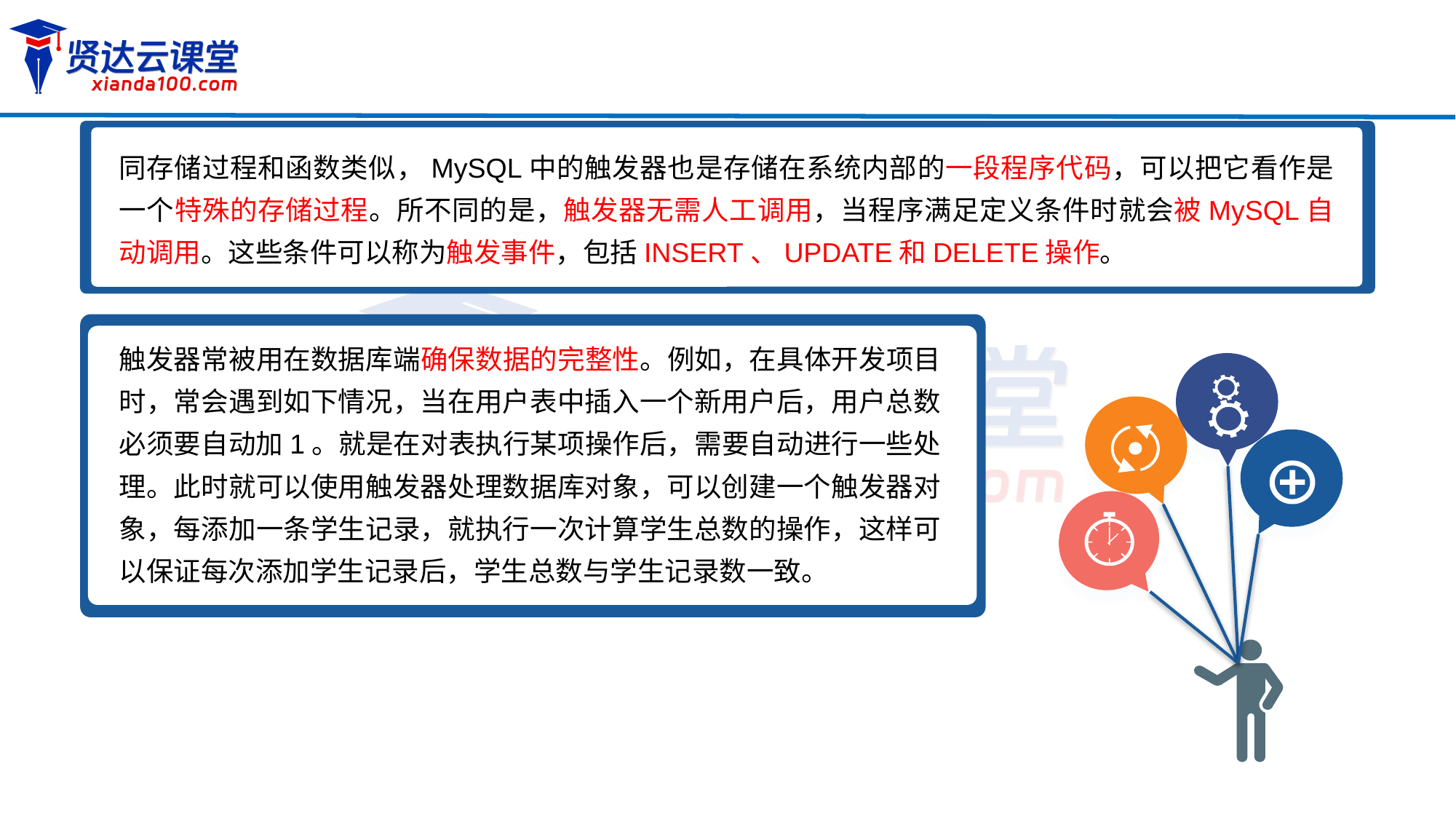

同存储过程和函数类似，MySQL中的触发器也是存储在系统内部的一段程序代码，可以把它看作是一个特殊的存储过程。所不同的是，触发器无需人工调用，当程序满足定义条件时就会被MySQL自动调用。这些条件可以称为触发事件，包括INSERT、UPDATE和DELETE操作。

触发器常被用在数据库端确保数据的完整性。例如，在具体开发项目时，常会遇到如下情况，当在用户表中插入一个新用户后，用户总数必须要自动加1。就是在对表执行某项操作后，需要自动进行一些处理。此时就可以使用触发器处理数据库对象，可以创建一个触发器对象，每添加一条学生记录，就执行一次计算学生总数的操作，这样可以保证每次添加学生记录后，学生总数与学生记录数一致。